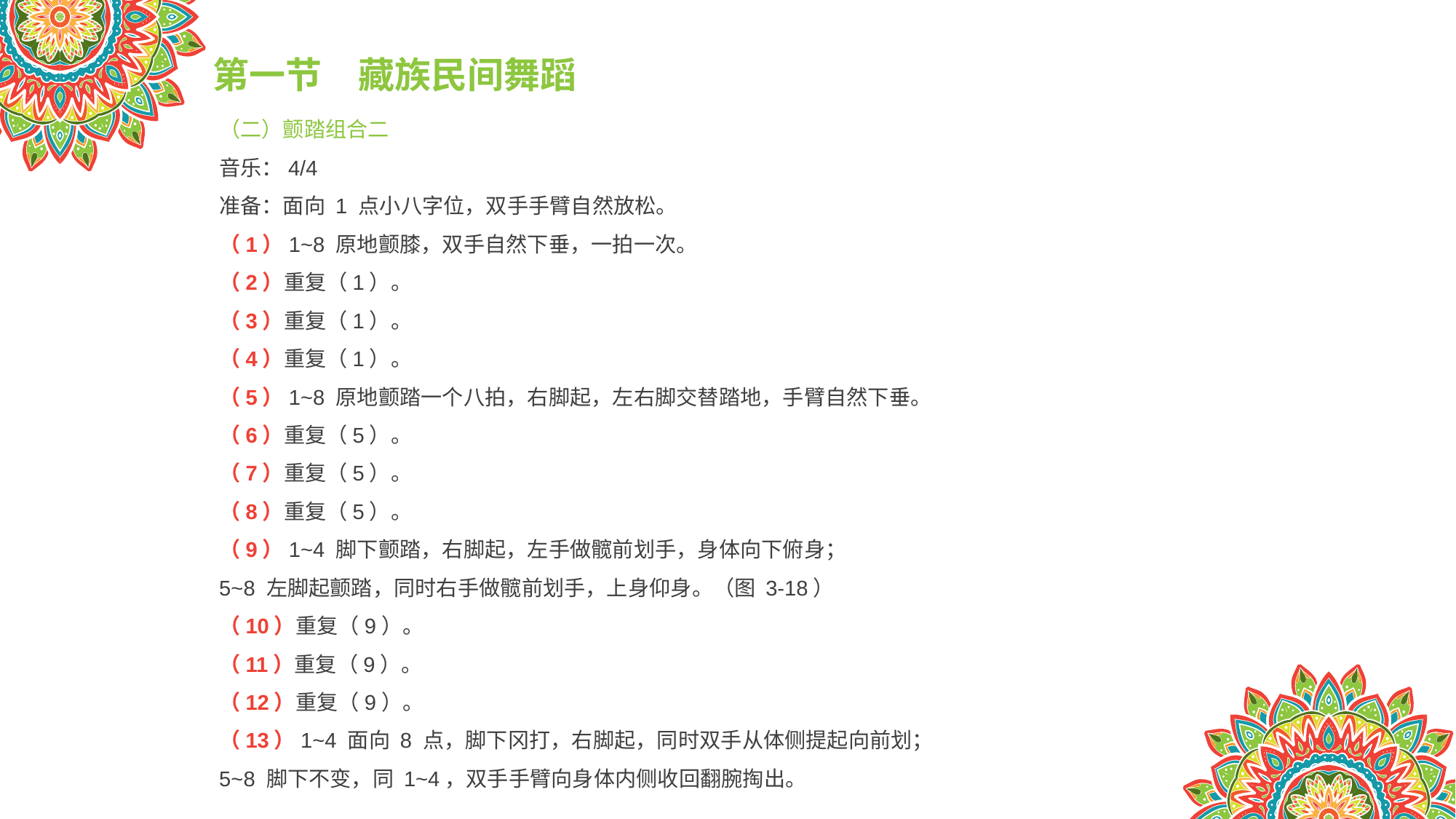

第一节　藏族民间舞蹈
（二）颤踏组合二
音乐：4/4
准备：面向 1 点小八字位，双手手臂自然放松。
（1）1~8 原地颤膝，双手自然下垂，一拍一次。
（2）重复（1）。
（3）重复（1）。
（4）重复（1）。
（5）1~8 原地颤踏一个八拍，右脚起，左右脚交替踏地，手臂自然下垂。
（6）重复（5）。
（7）重复（5）。
（8）重复（5）。
（9）1~4 脚下颤踏，右脚起，左手做髋前划手，身体向下俯身；
5~8 左脚起颤踏，同时右手做髋前划手，上身仰身。（图 3-18）
（10）重复（9）。
（11）重复（9）。
（12）重复（9）。
（13）1~4 面向 8 点，脚下冈打，右脚起，同时双手从体侧提起向前划；
5~8 脚下不变，同 1~4，双手手臂向身体内侧收回翻腕掏出。